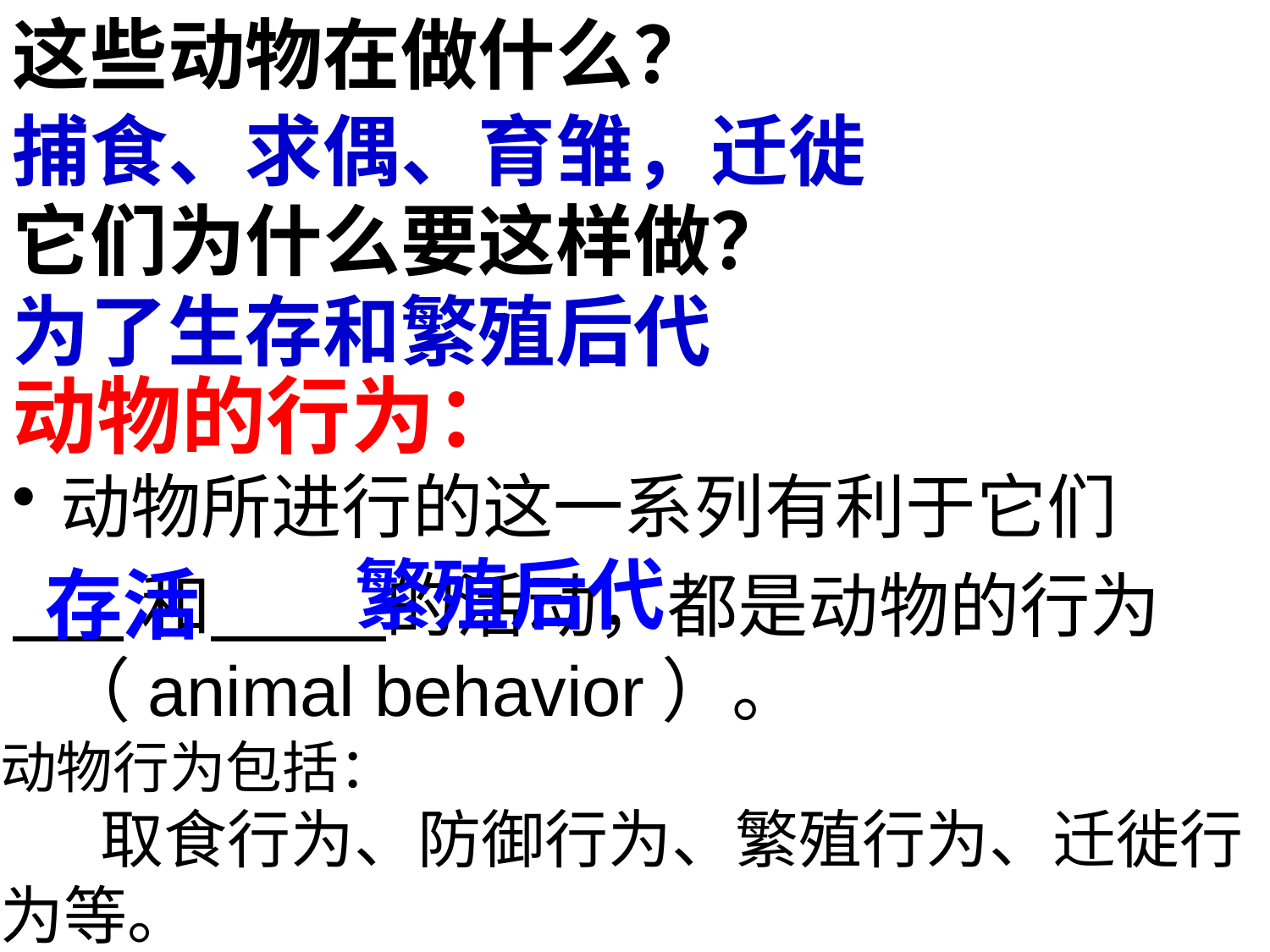

这些动物在做什么？

它们为什么要这样做？
捕食、求偶、育雏，迁徙
为了生存和繁殖后代

动物的行为：
动物所进行的这一系列有利于它们
       和           的活动，都是动物的行为（animal behavior）。
繁殖后代
存活
动物行为包括：
      取食行为、防御行为、繁殖行为、迁徙行为等。